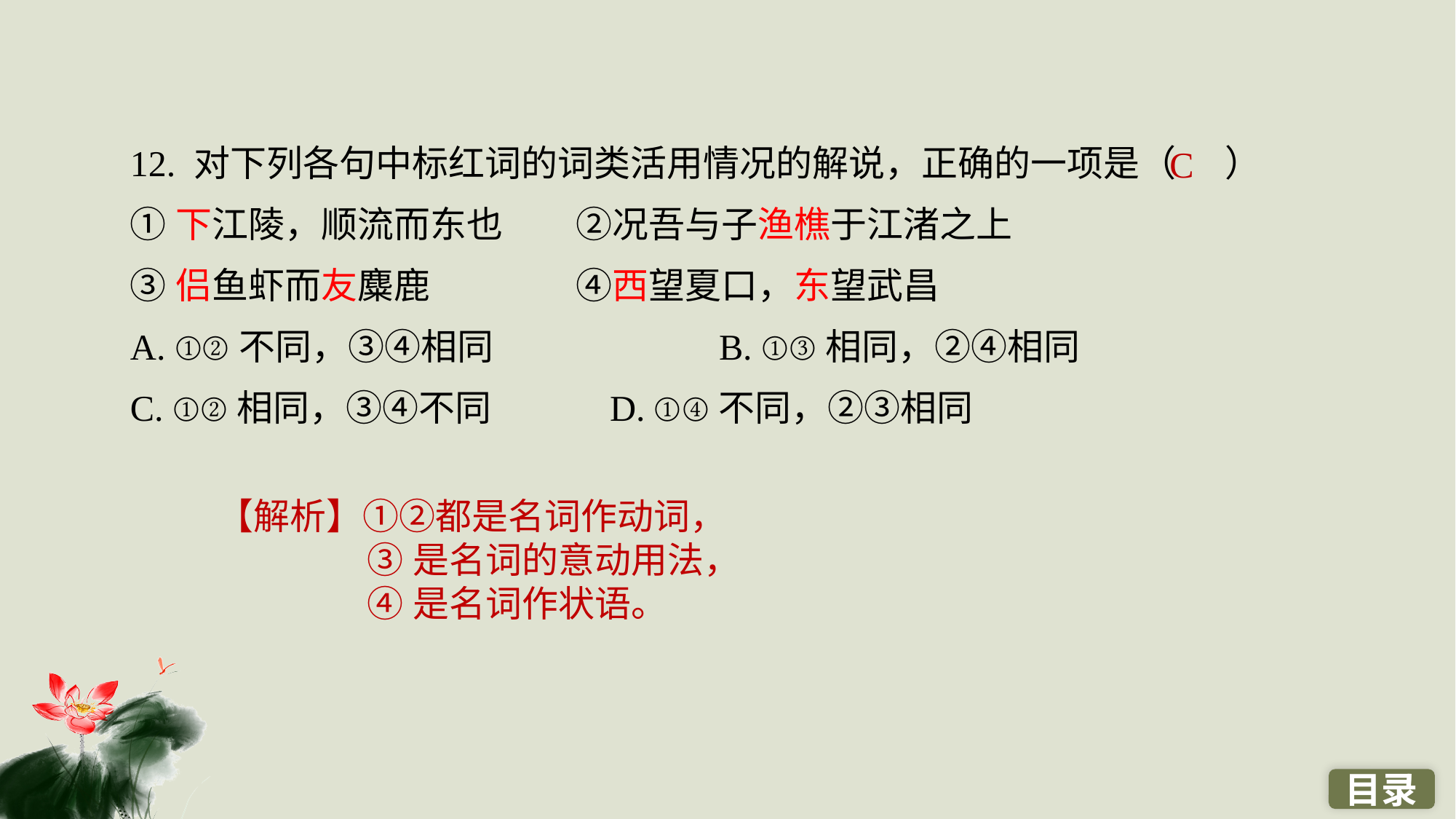

12. 对下列各句中标红词的词类活用情况的解说，正确的一项是（      ）
①下江陵，顺流而东也　　②况吾与子渔樵于江渚之上
③侣鱼虾而友麋鹿　　　　④西望夏口，东望武昌
A. ①②不同，③④相同 		B. ①③相同，②④相同
C. ①②相同，③④不同 		D. ①④不同，②③相同
C
【解析】①②都是名词作动词，
③是名词的意动用法，
④是名词作状语。